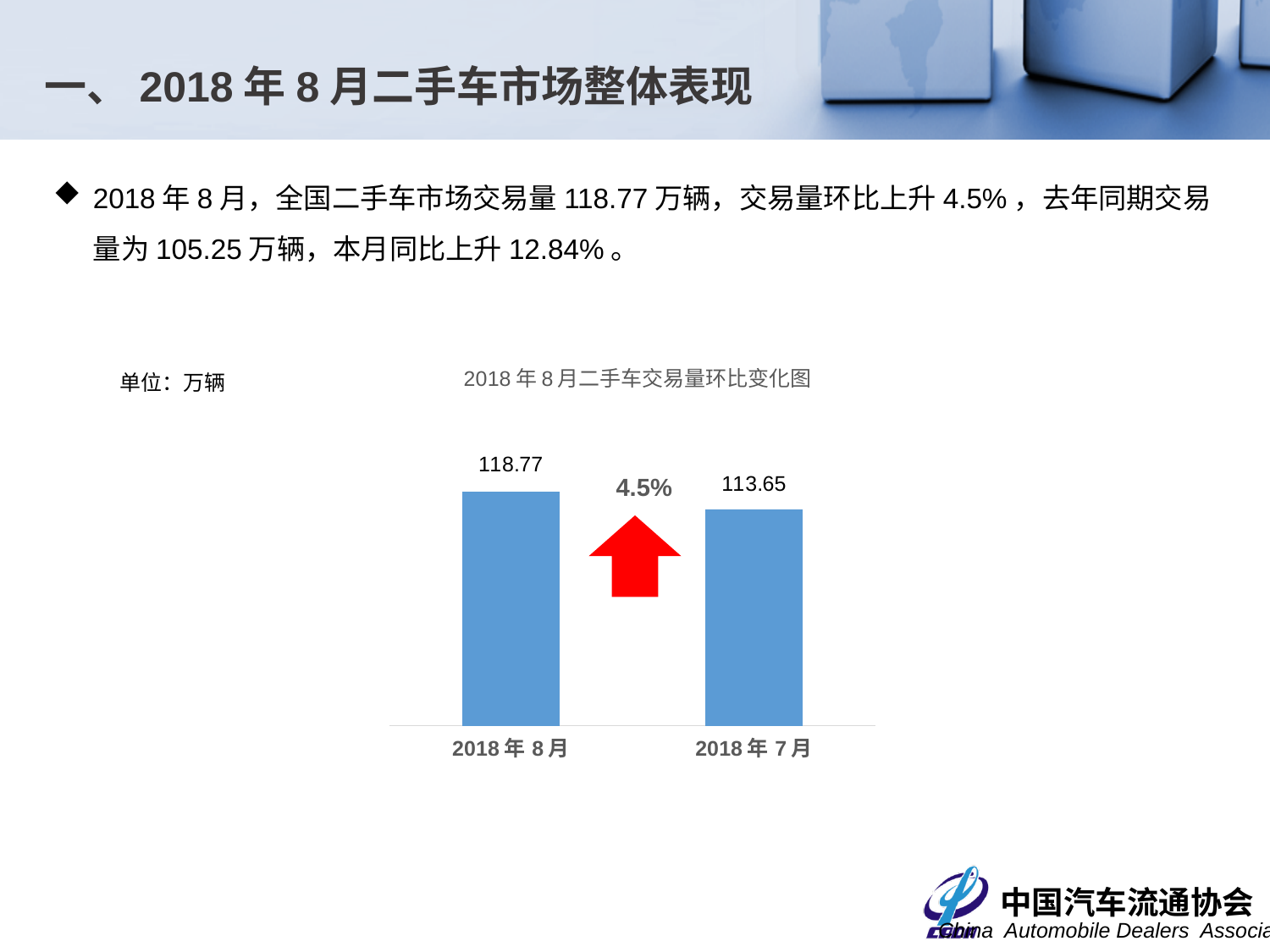

一、2018年8月二手车市场整体表现
2018年8月，全国二手车市场交易量118.77万辆，交易量环比上升4.5%，去年同期交易量为105.25万辆，本月同比上升12.84%。

### Chart: 2018年8月二手车交易量环比变化图

| Category |  |
|---|---|
| 43313 | 118.769 |
| 43282 | 113.651 |
单位：万辆
4.5%